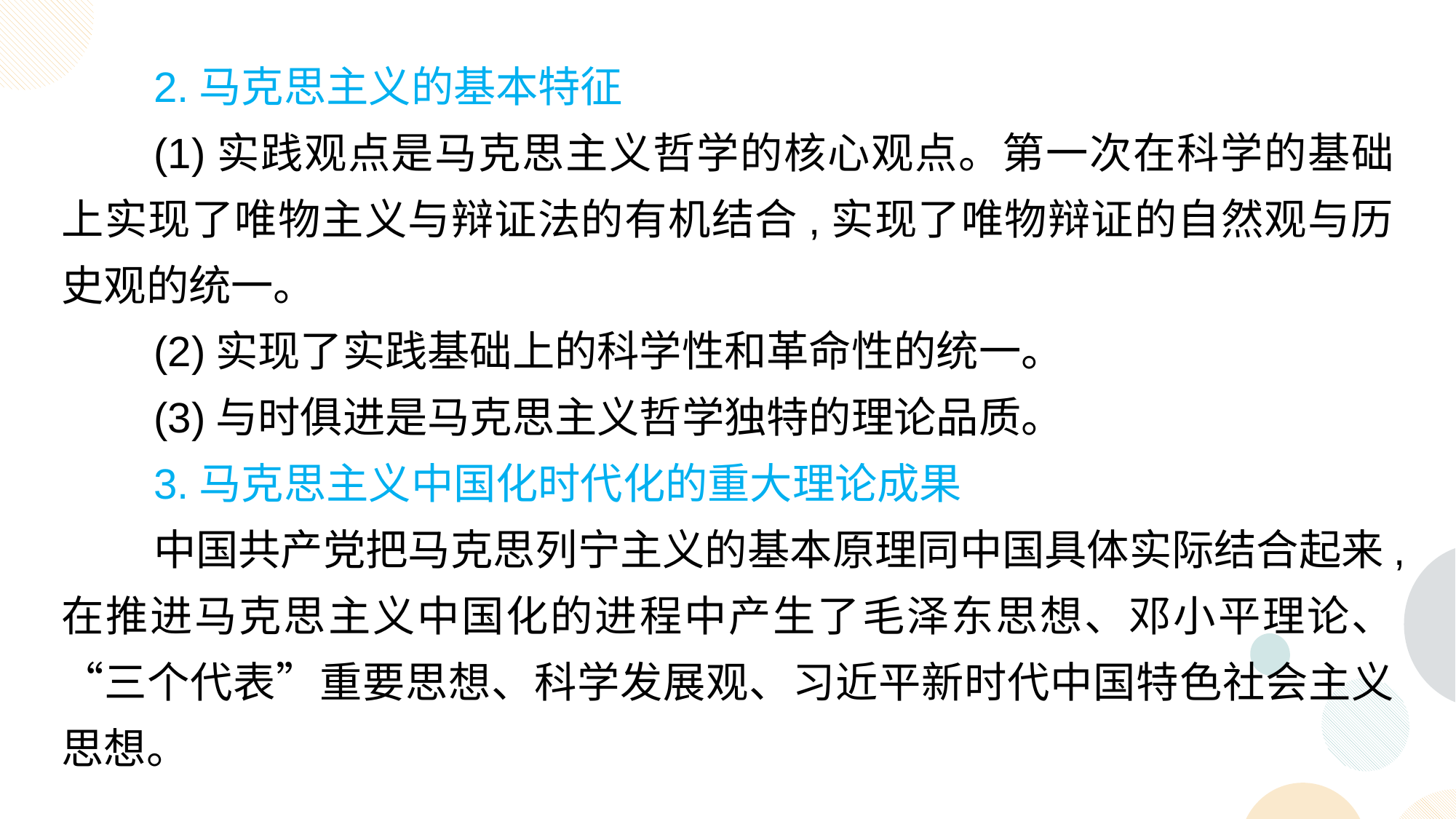

2.马克思主义的基本特征
(1)实践观点是马克思主义哲学的核心观点。第一次在科学的基础上实现了唯物主义与辩证法的有机结合,实现了唯物辩证的自然观与历史观的统一。
(2)实现了实践基础上的科学性和革命性的统一。
(3)与时俱进是马克思主义哲学独特的理论品质。
3.马克思主义中国化时代化的重大理论成果
中国共产党把马克思列宁主义的基本原理同中国具体实际结合起来,在推进马克思主义中国化的进程中产生了毛泽东思想、邓小平理论、“三个代表”重要思想、科学发展观、习近平新时代中国特色社会主义思想。